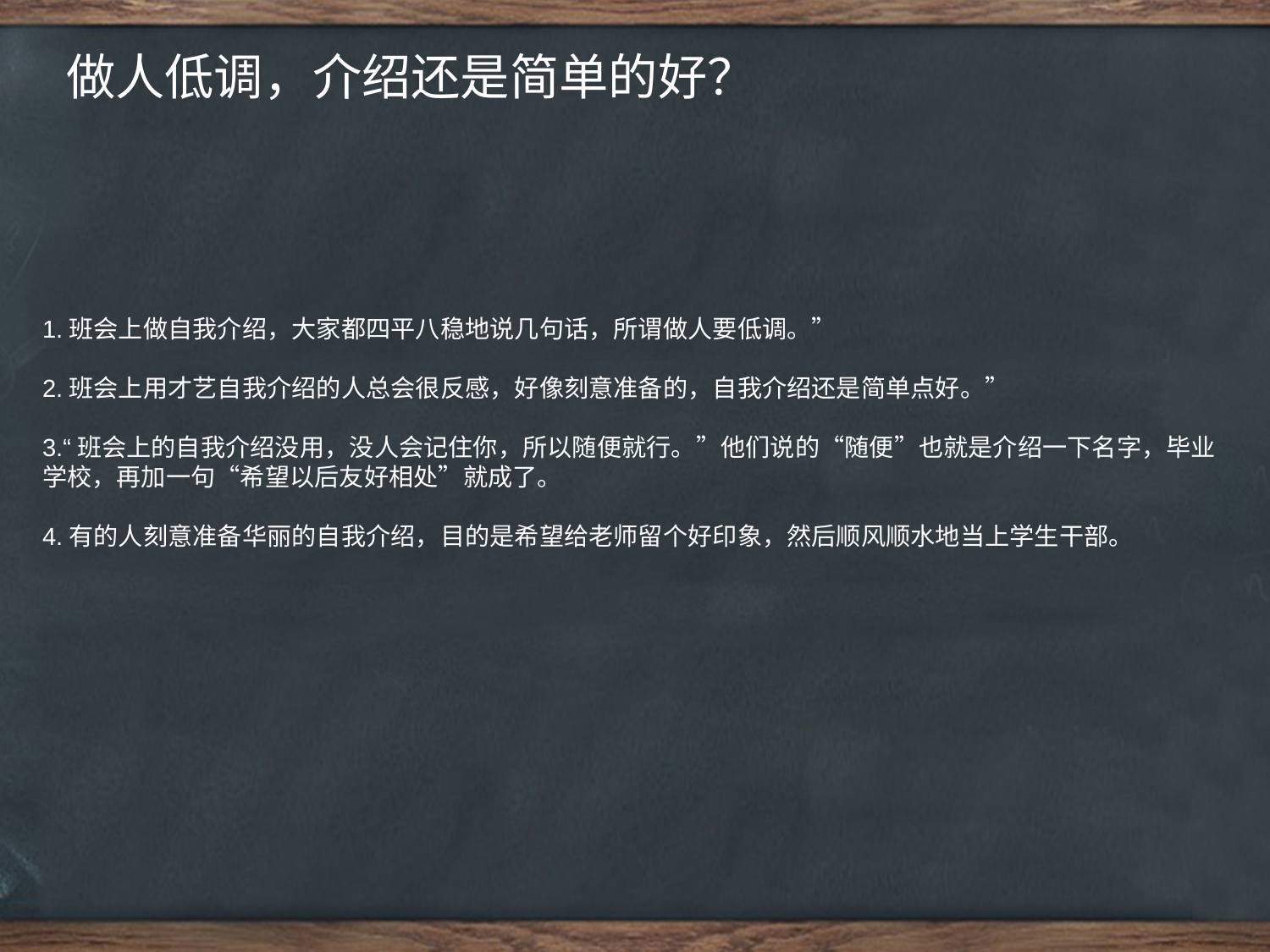

做人低调，介绍还是简单的好？
点击添加文本
1.班会上做自我介绍，大家都四平八稳地说几句话，所谓做人要低调。”

2.班会上用才艺自我介绍的人总会很反感，好像刻意准备的，自我介绍还是简单点好。”

3.“班会上的自我介绍没用，没人会记住你，所以随便就行。”他们说的“随便”也就是介绍一下名字，毕业学校，再加一句“希望以后友好相处”就成了。

4.有的人刻意准备华丽的自我介绍，目的是希望给老师留个好印象，然后顺风顺水地当上学生干部。

点击添加文本
点击添加文本
点击添加文本